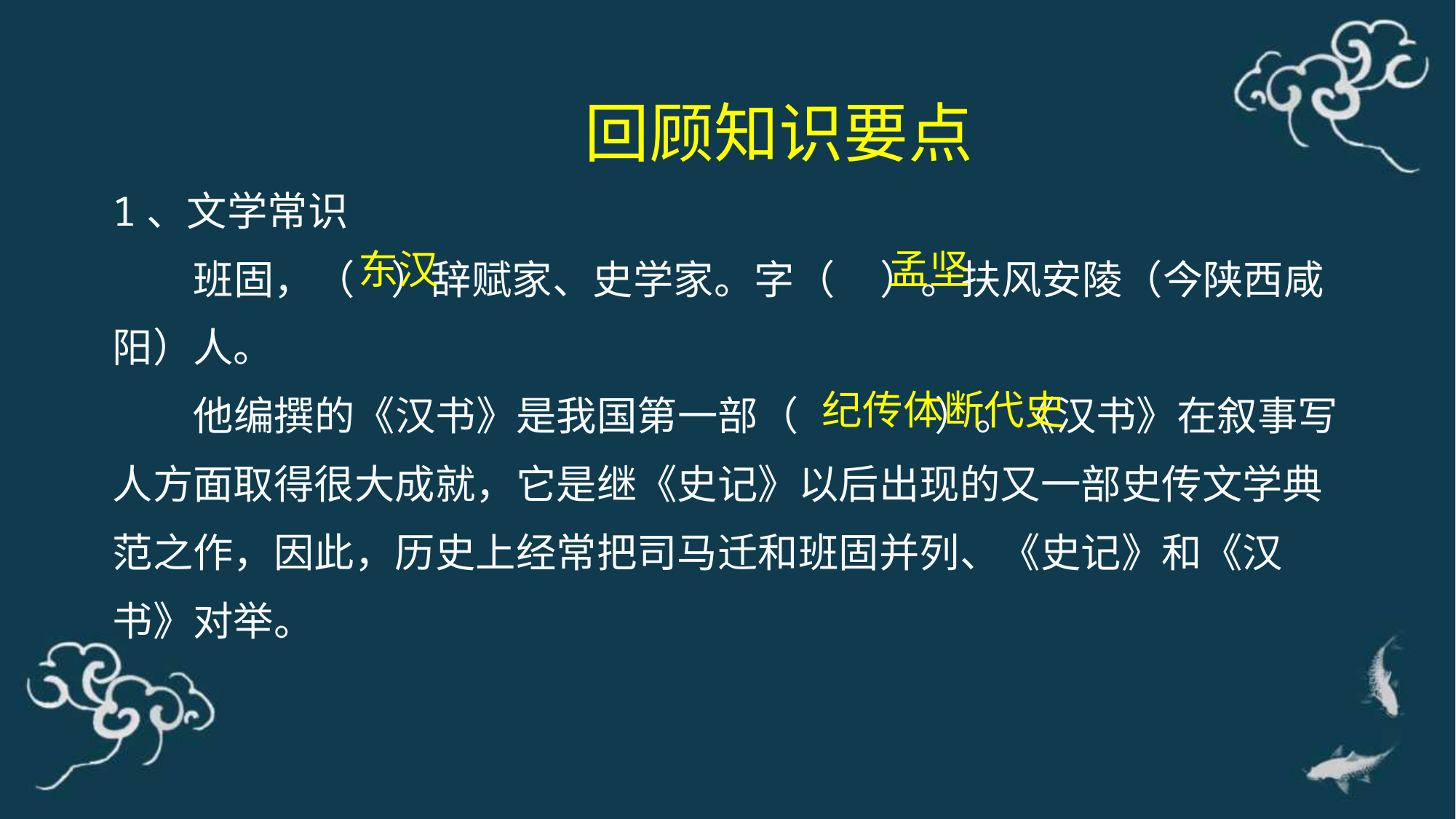

回顾知识要点
1、文学常识
班固，（    ）辞赋家、史学家。字（     ）。扶风安陵（今陕西咸阳）人。
他编撰的《汉书》是我国第一部（               ）。《汉书》在叙事写人方面取得很大成就，它是继《史记》以后出现的又一部史传文学典范之作，因此，历史上经常把司马迁和班固并列、《史记》和《汉书》对举。

东汉
孟坚
纪传体断代史